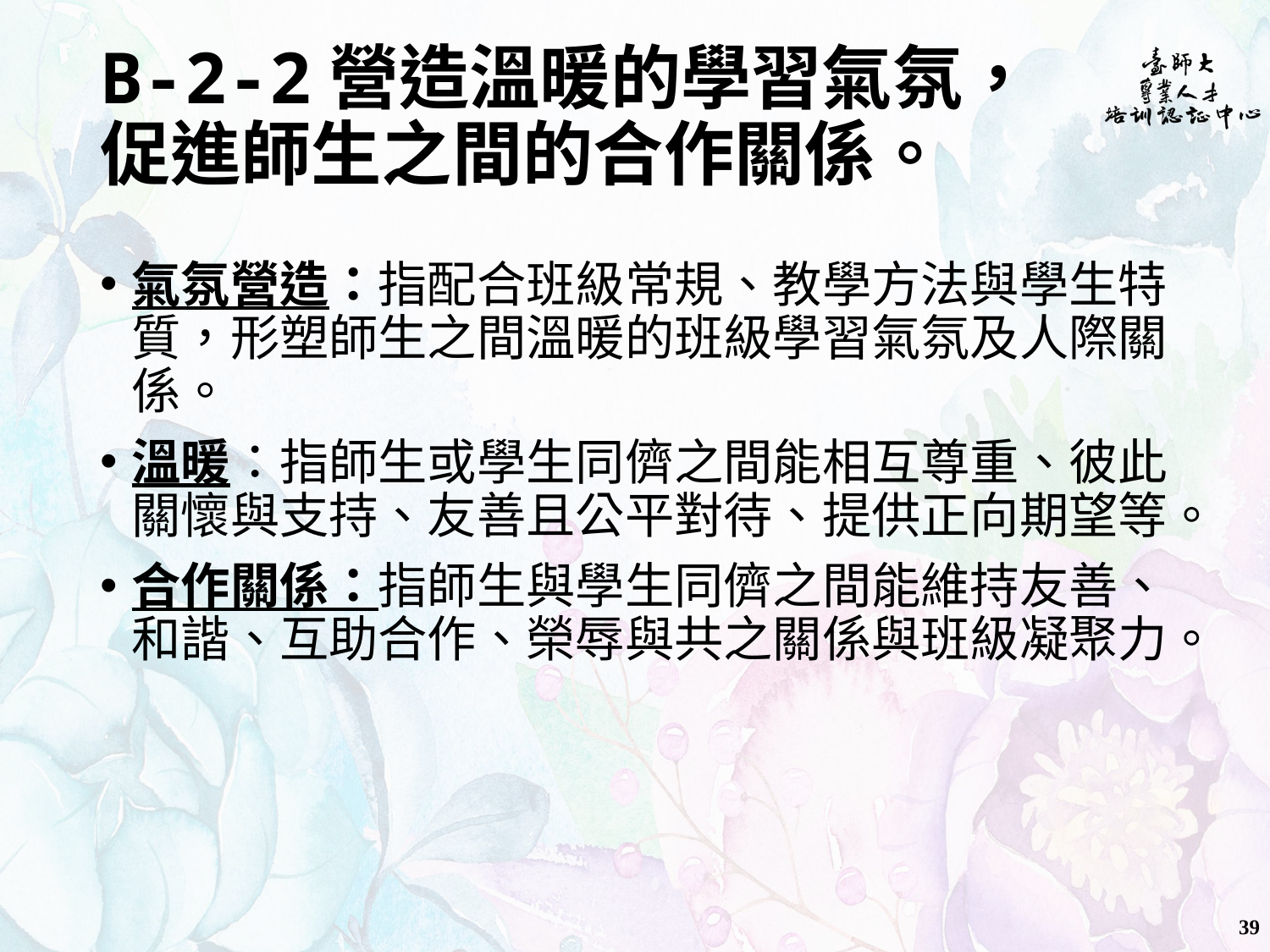

# B-2-2營造溫暖的學習氣氛， 促進師生之間的合作關係。
氣氛營造：指配合班級常規、教學方法與學生特質，形塑師生之間溫暖的班級學習氣氛及人際關係。
溫暖：指師生或學生同儕之間能相互尊重、彼此關懷與支持、友善且公平對待、提供正向期望等。
合作關係：指師生與學生同儕之間能維持友善、和諧、互助合作、榮辱與共之關係與班級凝聚力。
39